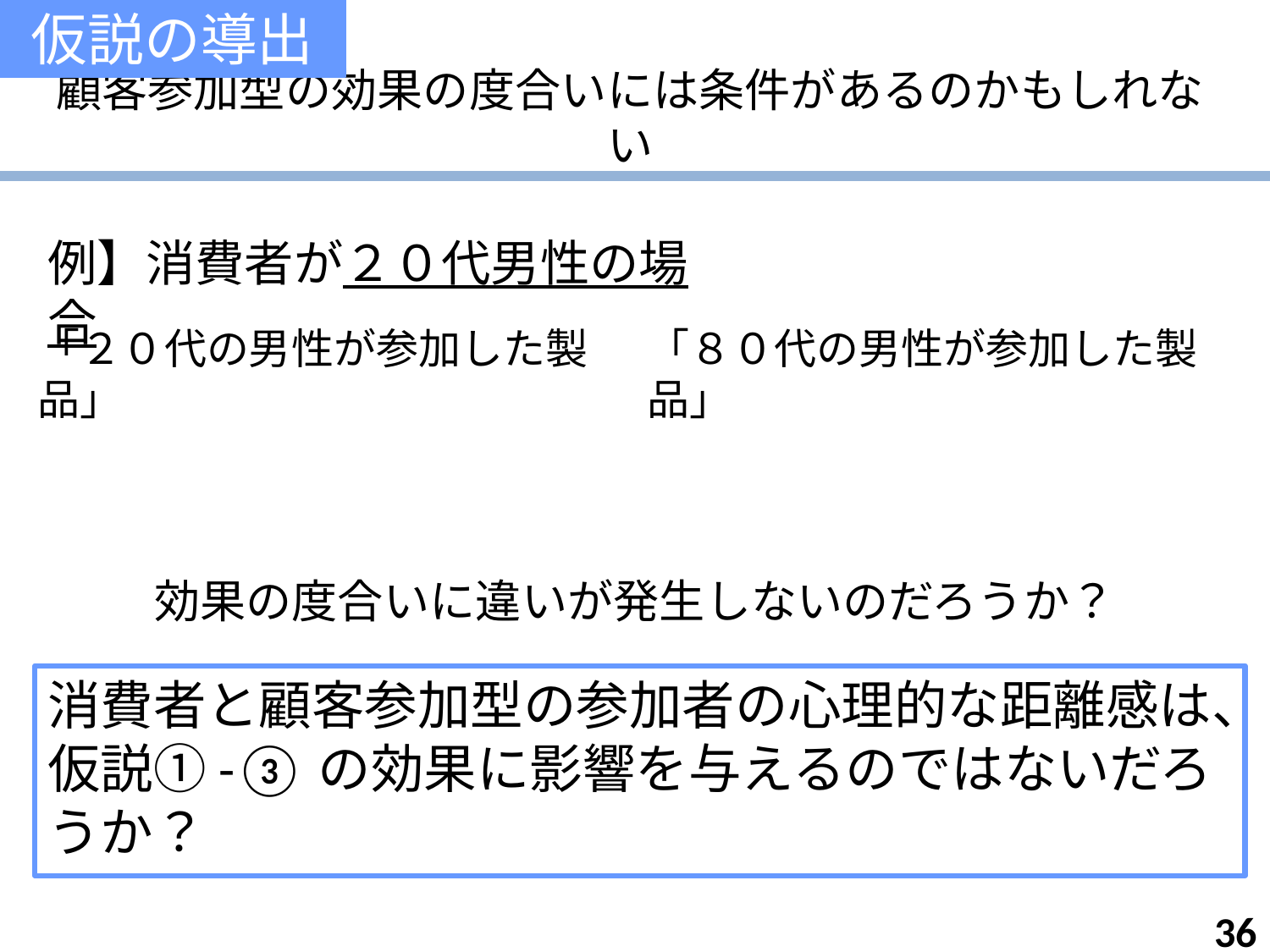

仮説の導出
# 顧客参加型の効果の度合いには条件があるのかもしれない
例】消費者が２０代男性の場合
「２０代の男性が参加した製品」
「８０代の男性が参加した製品」
効果の度合いに違いが発生しないのだろうか？
消費者と顧客参加型の参加者の心理的な距離感は、仮説①-③の効果に影響を与えるのではないだろうか？

36